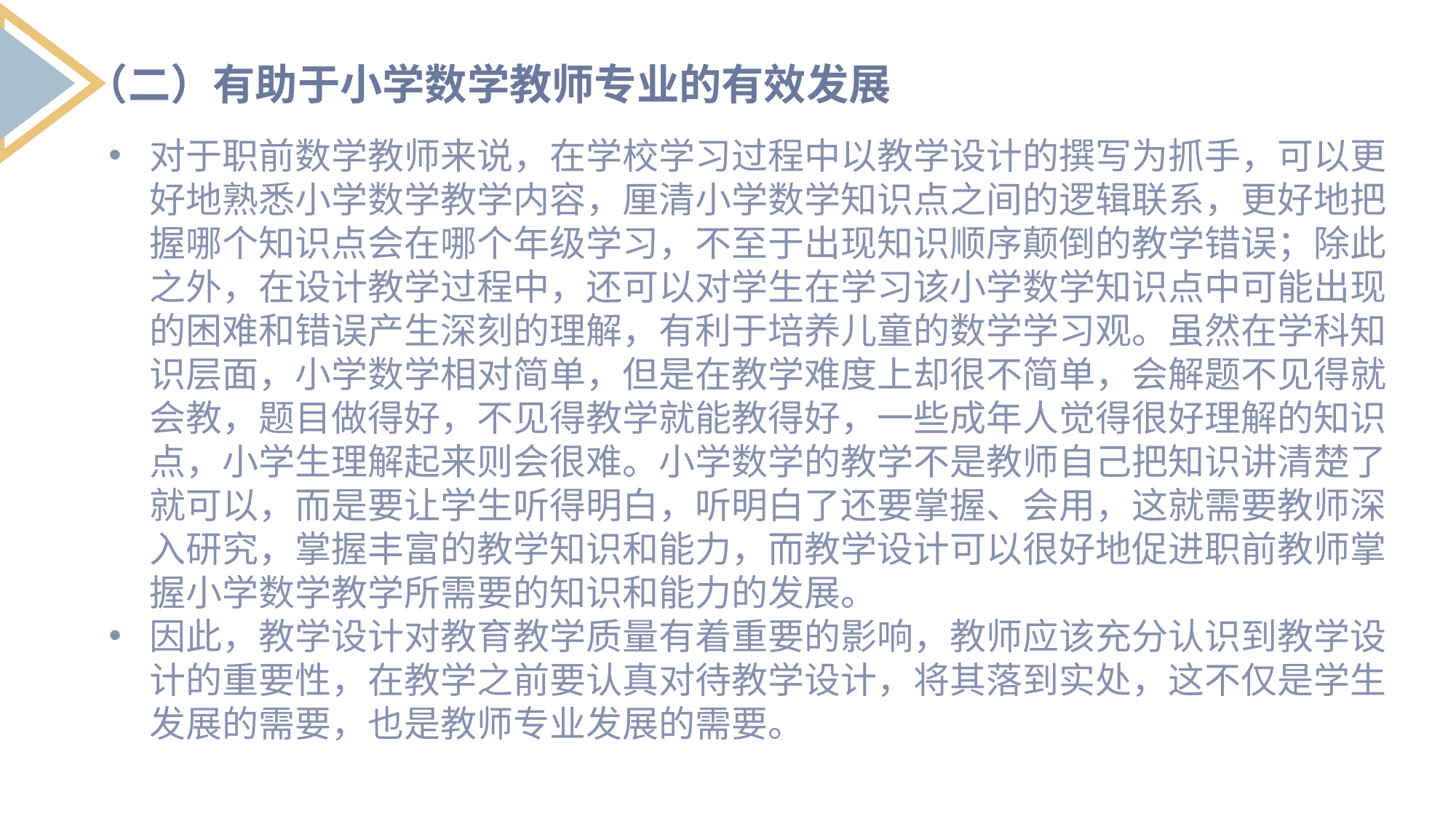

（二）有助于小学数学教师专业的有效发展
对于职前数学教师来说，在学校学习过程中以教学设计的撰写为抓手，可以更好地熟悉小学数学教学内容，厘清小学数学知识点之间的逻辑联系，更好地把握哪个知识点会在哪个年级学习，不至于出现知识顺序颠倒的教学错误；除此之外，在设计教学过程中，还可以对学生在学习该小学数学知识点中可能出现的困难和错误产生深刻的理解，有利于培养儿童的数学学习观。虽然在学科知识层面，小学数学相对简单，但是在教学难度上却很不简单，会解题不见得就会教，题目做得好，不见得教学就能教得好，一些成年人觉得很好理解的知识点，小学生理解起来则会很难。小学数学的教学不是教师自己把知识讲清楚了就可以，而是要让学生听得明白，听明白了还要掌握、会用，这就需要教师深入研究，掌握丰富的教学知识和能力，而教学设计可以很好地促进职前教师掌握小学数学教学所需要的知识和能力的发展。
因此，教学设计对教育教学质量有着重要的影响，教师应该充分认识到教学设计的重要性，在教学之前要认真对待教学设计，将其落到实处，这不仅是学生发展的需要，也是教师专业发展的需要。